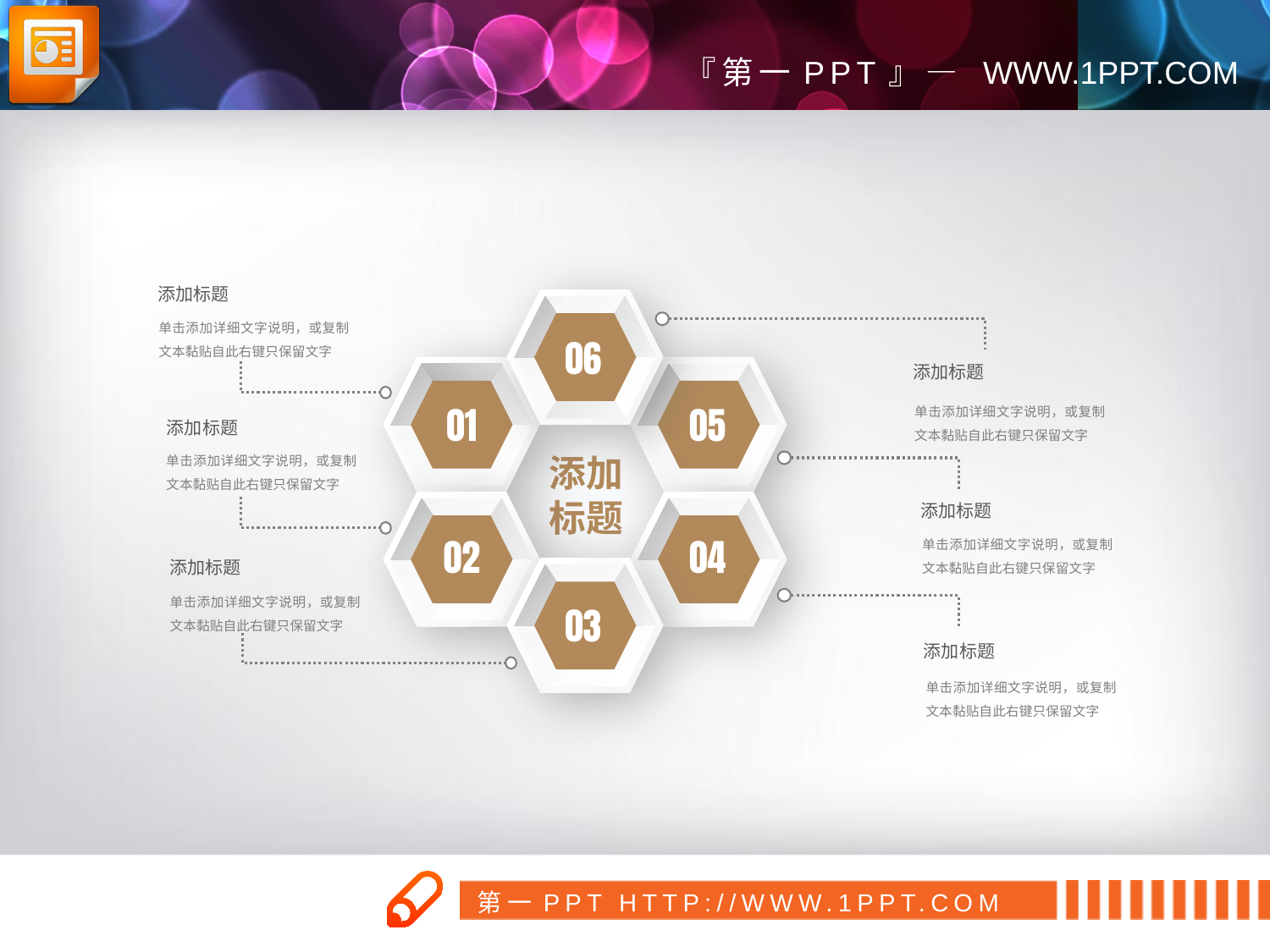

添加标题
单击添加详细文字说明，或复制文本黏贴自此右键只保留文字

06
添加标题
单击添加详细文字说明，或复制文本黏贴自此右键只保留文字

01

05
添加标题
单击添加详细文字说明，或复制文本黏贴自此右键只保留文字
添加标题

添加标题
单击添加详细文字说明，或复制文本黏贴自此右键只保留文字

02

04
添加标题
单击添加详细文字说明，或复制文本黏贴自此右键只保留文字

03

添加标题
单击添加详细文字说明，或复制文本黏贴自此右键只保留文字